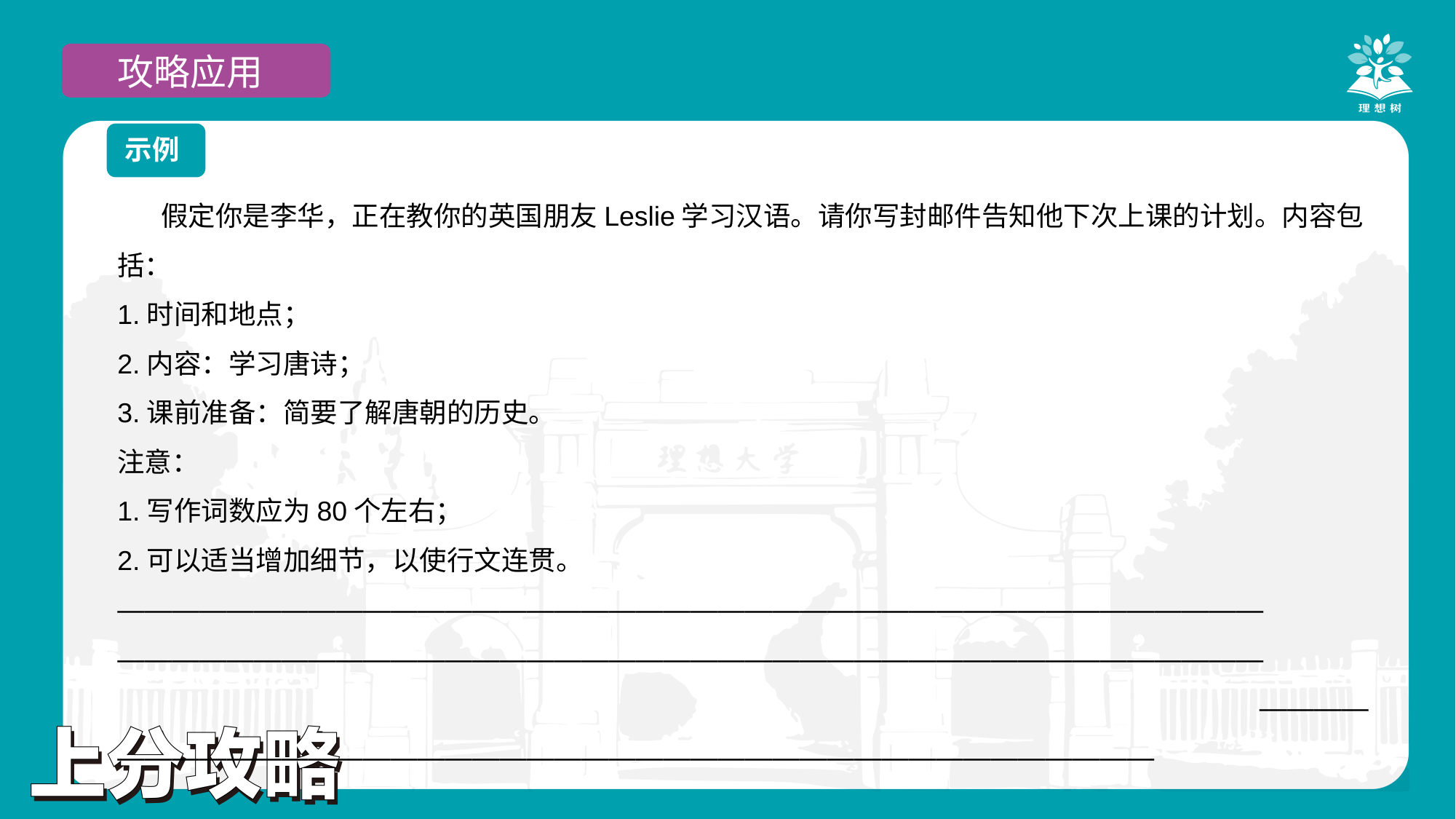

攻略应用

示例
      假定你是李华，正在教你的英国朋友Leslie学习汉语。请你写封邮件告知他下次上课的计划。内容包括：
1.时间和地点；
2.内容：学习唐诗；
3.课前准备：简要了解唐朝的历史。
注意：
1.写作词数应为80个左右；
2.可以适当增加细节，以使行文连贯。
——————————————————————————————————————————
——————————————————————————————————————————                                                                                                                                                                     ——————————————————————————————————————————